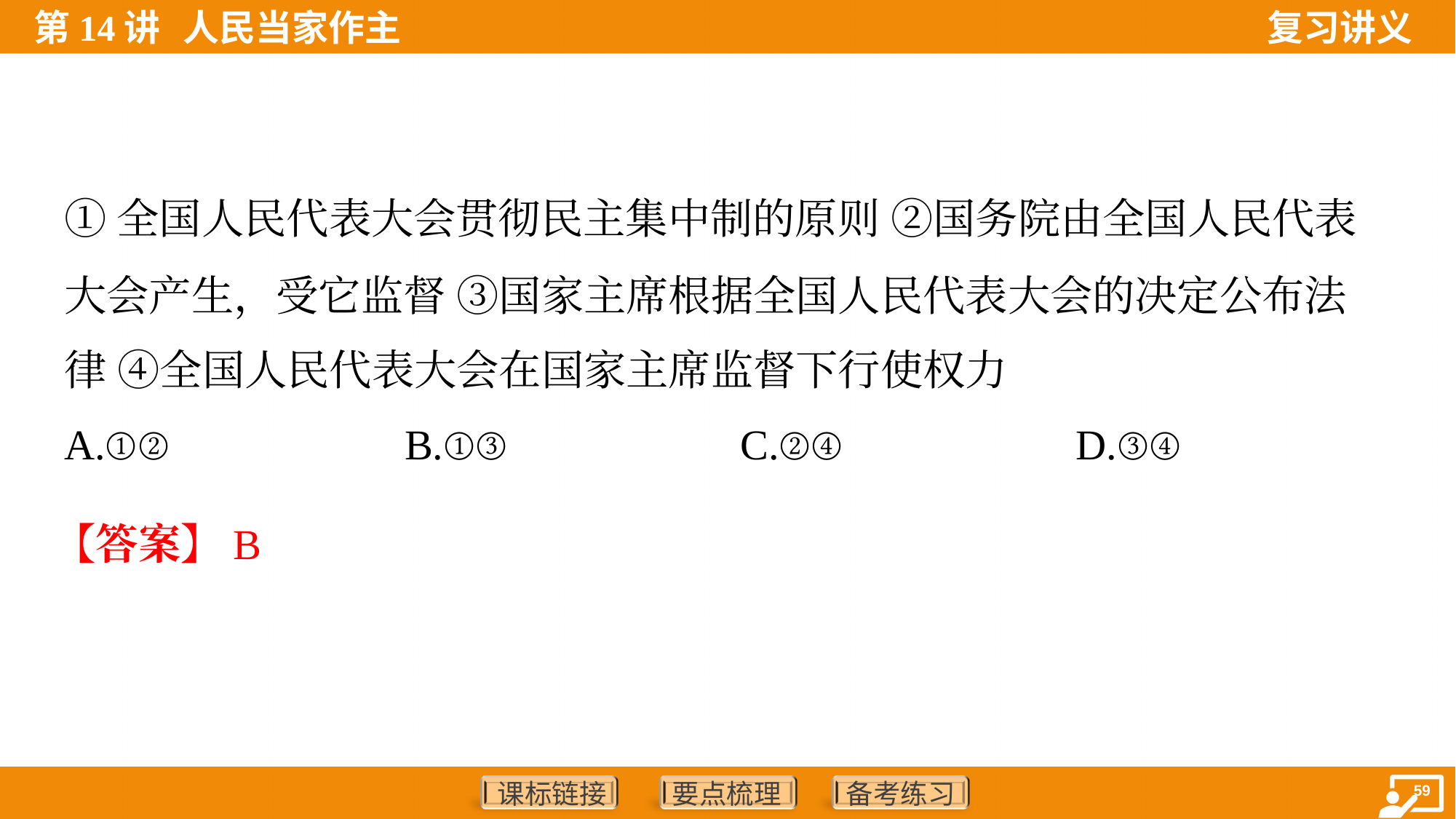

①全国人民代表大会贯彻民主集中制的原则 ②国务院由全国人民代表
大会产生，受它监督 ③国家主席根据全国人民代表大会的决定公布法
律 ④全国人民代表大会在国家主席监督下行使权力
A.①②	B.①③	C.②④	D.③④
【答案】B